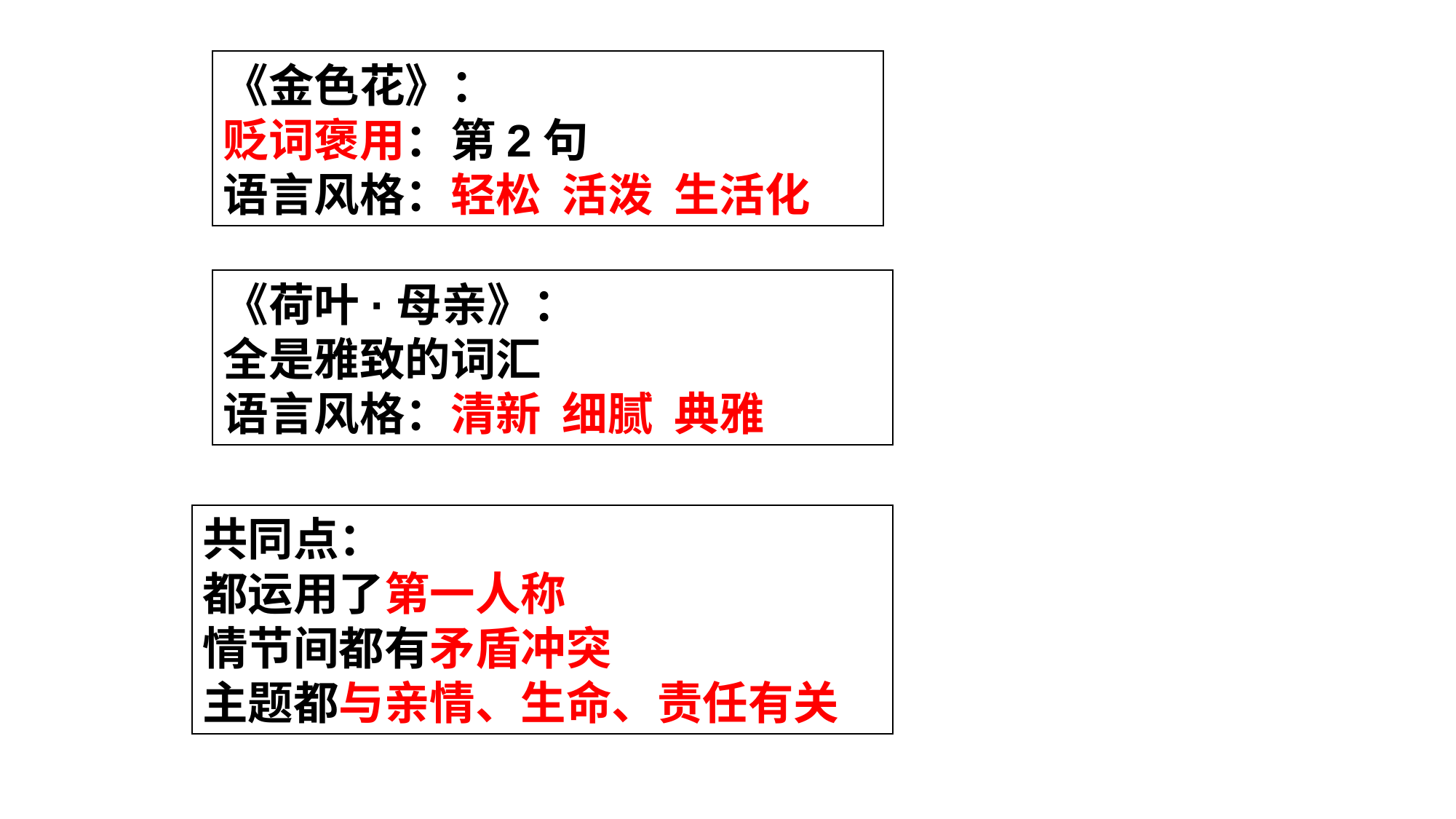

《金色花》：
贬词褒用：第2句
语言风格：轻松  活泼  生活化
《荷叶·母亲》：
全是雅致的词汇
语言风格：清新  细腻  典雅
共同点：
都运用了第一人称
情节间都有矛盾冲突
主题都与亲情、生命、责任有关